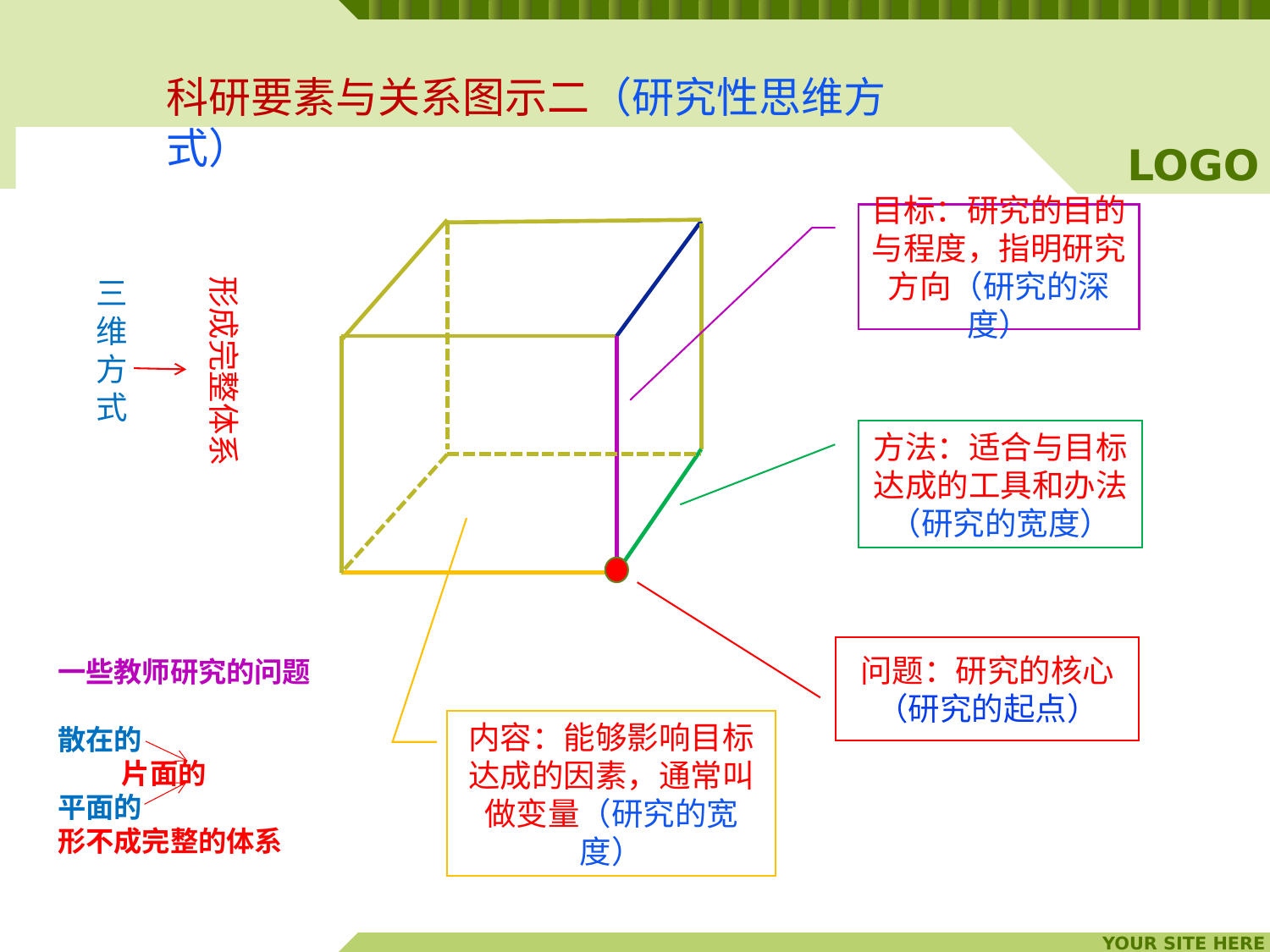

科研要素与关系图示二（研究性思维方式）

目标：研究的目的与程度，指明研究方向（研究的深度）
三维方
式

方法：适合与目标达成的工具和办法（研究的宽度）
一些教师研究的问题

散在的
         片面的
平面的
形不成完整的体系
内容：能够影响目标达成的因素，通常叫做变量（研究的宽度）
形成完整体系

问题：研究的核心
（研究的起点）